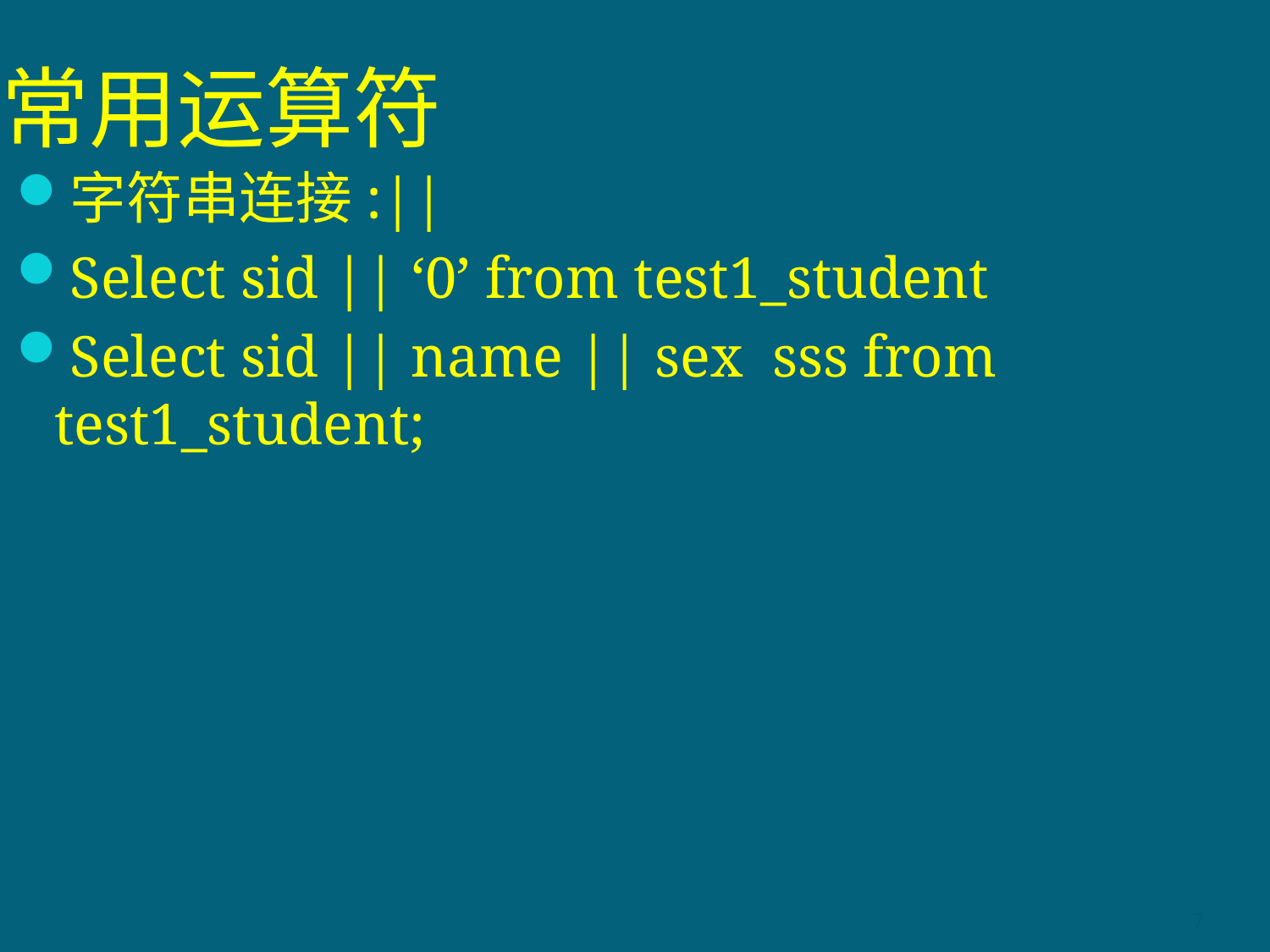

# 常用运算符
字符串连接:||
Select sid || ‘0’ from test1_student
Select sid || name || sex  sss from test1_student;
7